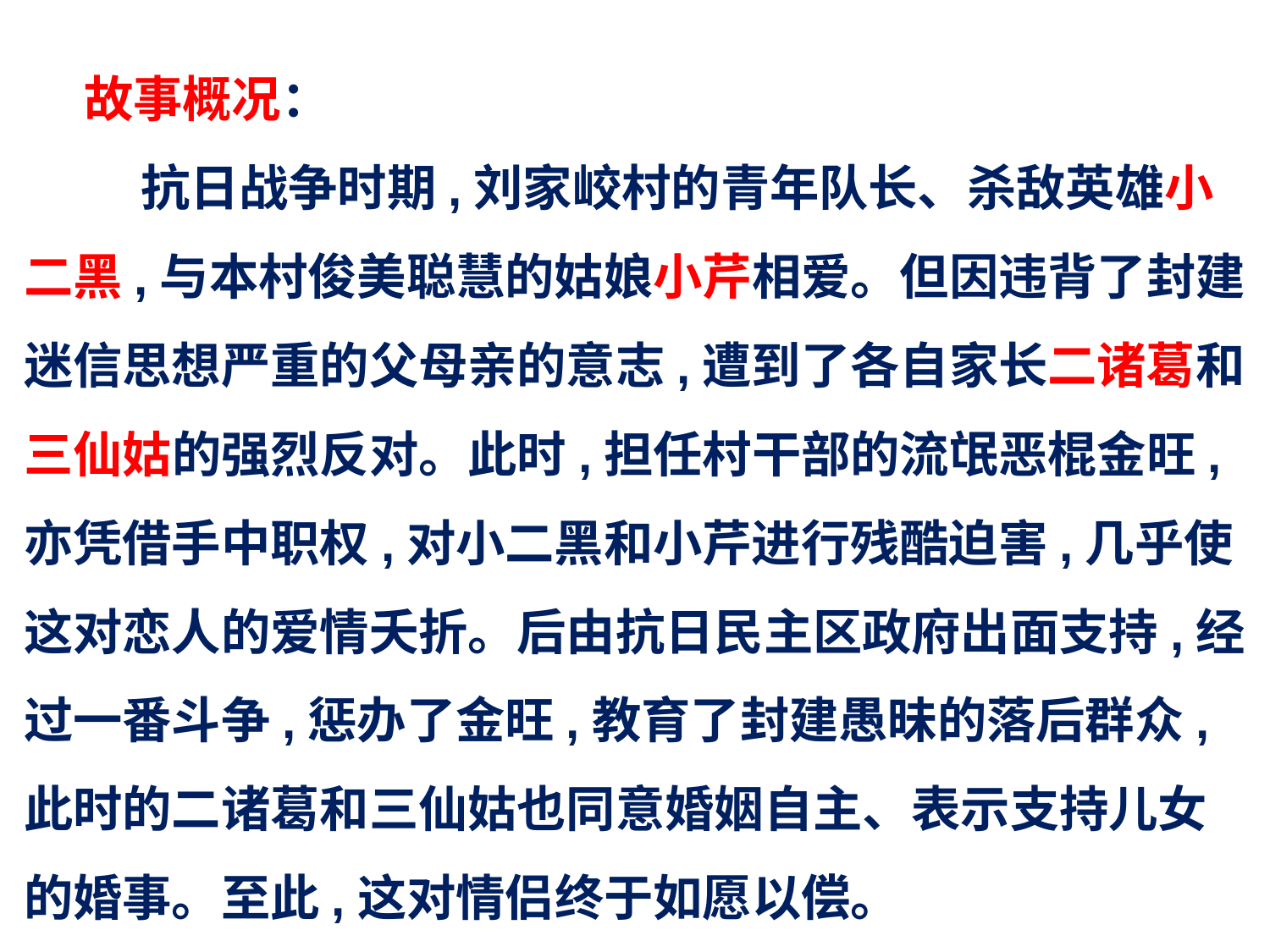

故事概况：
    抗日战争时期,刘家峧村的青年队长、杀敌英雄小二黑,与本村俊美聪慧的姑娘小芹相爱。但因违背了封建迷信思想严重的父母亲的意志,遭到了各自家长二诸葛和三仙姑的强烈反对。此时,担任村干部的流氓恶棍金旺,亦凭借手中职权,对小二黑和小芹进行残酷迫害,几乎使这对恋人的爱情夭折。后由抗日民主区政府出面支持,经过一番斗争,惩办了金旺,教育了封建愚昧的落后群众,此时的二诸葛和三仙姑也同意婚姻自主、表示支持儿女的婚事。至此,这对情侣终于如愿以偿。